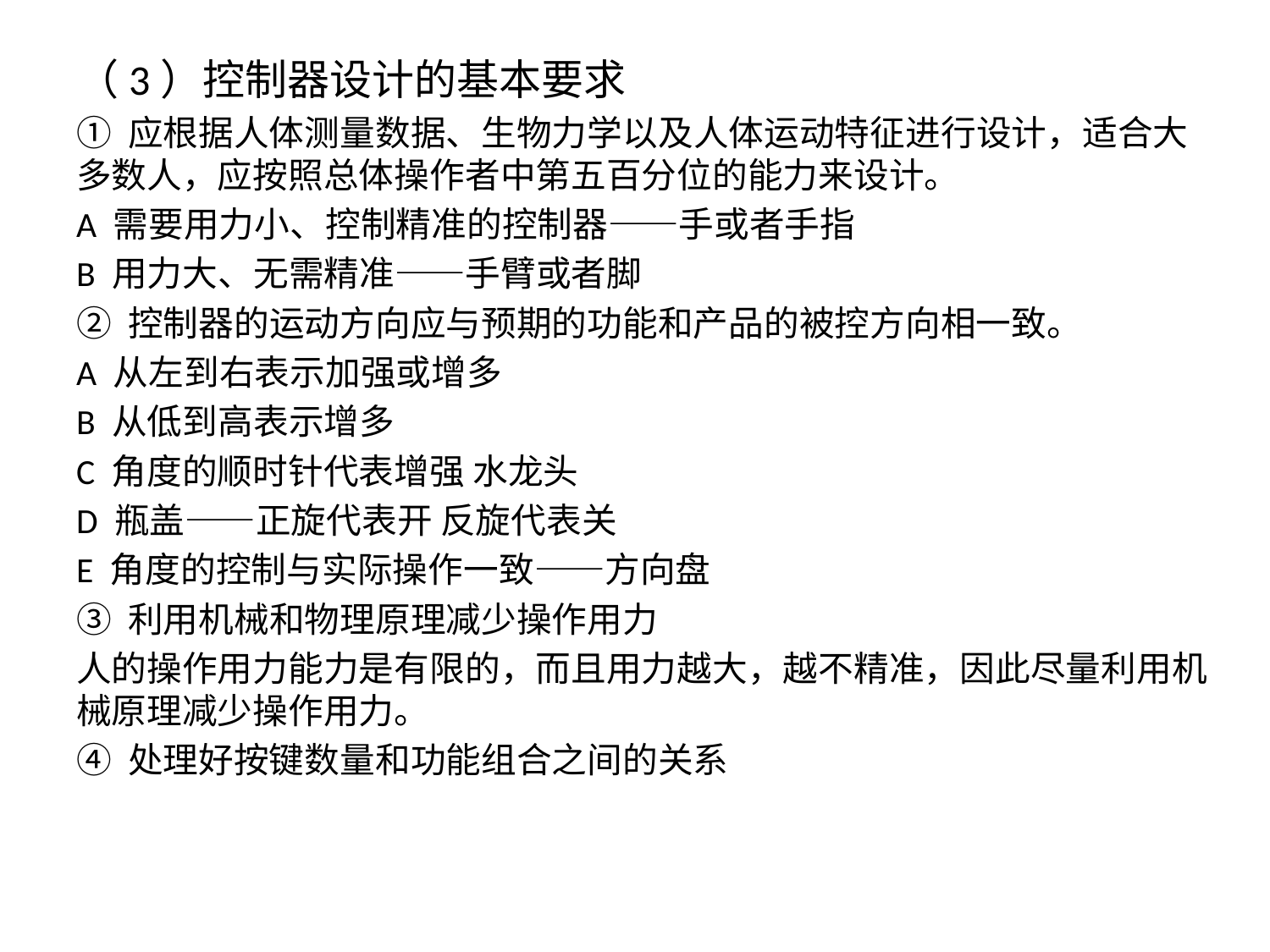

（3）控制器设计的基本要求
① 应根据人体测量数据、生物力学以及人体运动特征进行设计，适合大多数人，应按照总体操作者中第五百分位的能力来设计。
A 需要用力小、控制精准的控制器——手或者手指
B 用力大、无需精准——手臂或者脚
② 控制器的运动方向应与预期的功能和产品的被控方向相一致。
A 从左到右表示加强或增多
B 从低到高表示增多
C 角度的顺时针代表增强 水龙头
D 瓶盖——正旋代表开 反旋代表关
E 角度的控制与实际操作一致——方向盘
③ 利用机械和物理原理减少操作用力
人的操作用力能力是有限的，而且用力越大，越不精准，因此尽量利用机械原理减少操作用力。
④ 处理好按键数量和功能组合之间的关系